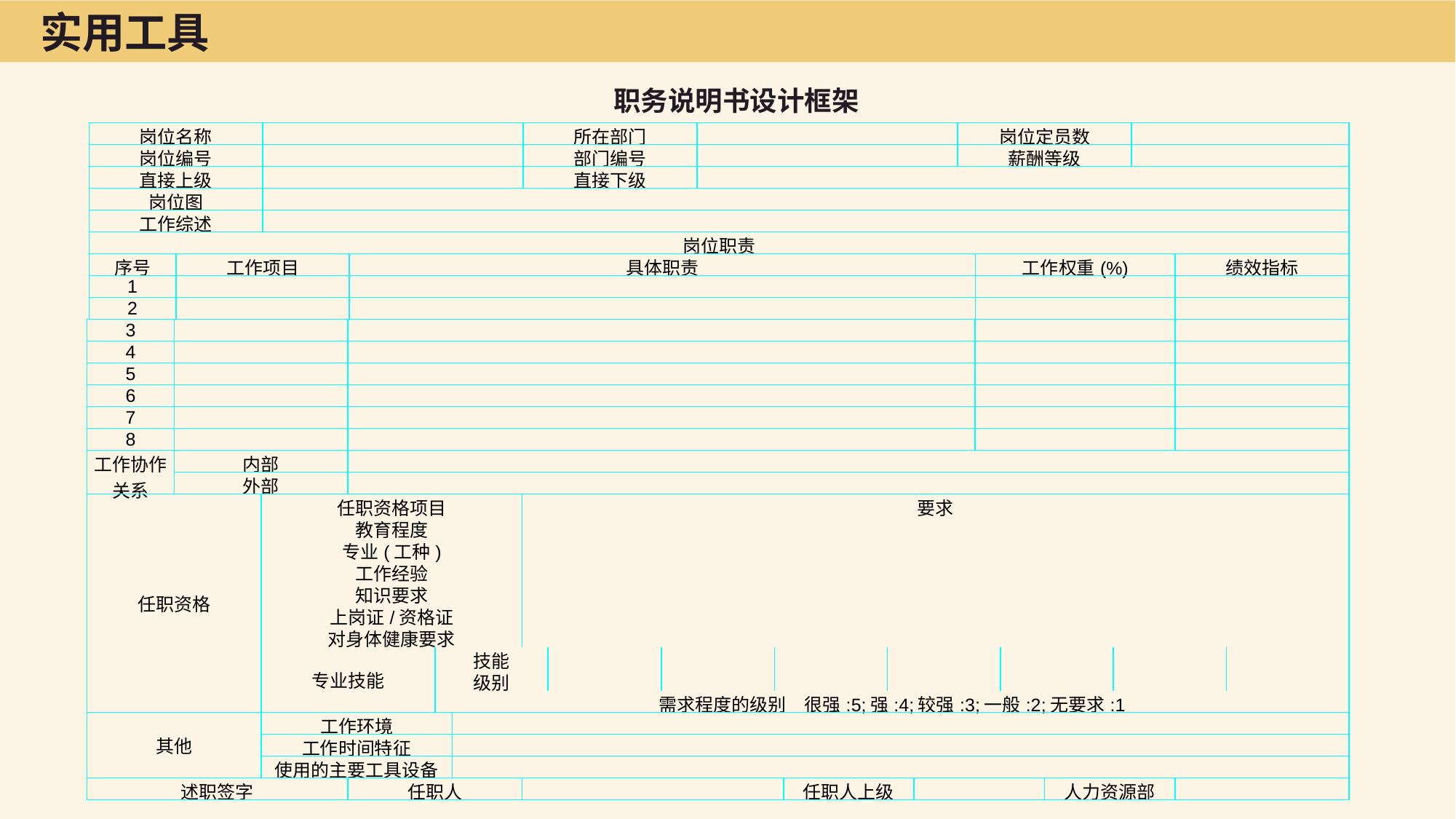

实用工具
职务说明书设计框架
| 岗位名称 |  |  |  | 所在部门 |  | 岗位定员数 |  |  |  |
| --- | --- | --- | --- | --- | --- | --- | --- | --- | --- |
| 岗位编号 |  |  |  | 部门编号 |  | 薪酬等级 |  |  |  |
| 直接上级 |  |  |  | 直接下级 |  |  |  |  |  |
| 岗位图 |  |  |  |  |  |  |  |  |  |
| 工作综述 |  |  |  |  |  |  |  |  |  |
| 岗位职责 |  |  |  |  |  |  |  |  |  |
| 序号 | 工作项目 |  | 具体职责 |  |  |  | 工作权重(%) |  | 绩效指标 |
| 1 |  |  |  |  |  |  |  |  |  |
| 2 |  |  |  |  |  |  |  |  |  |
| 3 |  |  |  |  |  |  |  |  |  |  |  |  |  |  |  |  |  |  |
| --- | --- | --- | --- | --- | --- | --- | --- | --- | --- | --- | --- | --- | --- | --- | --- | --- | --- | --- |
| 4 |  |  |  |  |  |  |  |  |  |  |  |  |  |  |  |  |  |  |
| 5 |  |  |  |  |  |  |  |  |  |  |  |  |  |  |  |  |  |  |
| 6 |  |  |  |  |  |  |  |  |  |  |  |  |  |  |  |  |  |  |
| 7 |  |  |  |  |  |  |  |  |  |  |  |  |  |  |  |  |  |  |
| 8 |  |  |  |  |  |  |  |  |  |  |  |  |  |  |  |  |  |  |
| 工作协作关系 | 内部 |  |  |  |  |  |  |  |  |  |  |  |  |  |  |  |  |  |
|  | 外部 |  |  |  |  |  |  |  |  |  |  |  |  |  |  |  |  |  |
| 任职资格 |  | 任职资格项目 |  |  |  | 要求 |  |  |  |  |  |  |  |  |  |  |  |  |
|  |  | 教育程度 |  |  |  |  |  |  |  |  |  |  |  |  |  |  |  |  |
|  |  | 专业(工种) |  |  |  |  |  |  |  |  |  |  |  |  |  |  |  |  |
|  |  | 工作经验 |  |  |  |  |  |  |  |  |  |  |  |  |  |  |  |  |
|  |  | 知识要求 |  |  |  |  |  |  |  |  |  |  |  |  |  |  |  |  |
|  |  | 上岗证/资格证 |  |  |  |  |  |  |  |  |  |  |  |  |  |  |  |  |
|  |  | 对身体健康要求 |  |  |  |  |  |  |  |  |  |  |  |  |  |  |  |  |
|  |  | 专业技能 |  | 技能 |  |  |  |  |  |  |  |  |  |  |  |  |  |  |
|  |  |  |  | 级别 |  |  |  |  |  |  |  |  |  |  |  |  |  |  |
|  |  |  |  | 需求程度的级别　很强:5;强:4;较强:3;一般:2;无要求:1 |  |  |  |  |  |  |  |  |  |  |  |  |  |  |
| 其他 |  | 工作环境 |  |  |  |  |  |  |  |  |  |  |  |  |  |  |  |  |
|  |  | 工作时间特征 |  |  |  |  |  |  |  |  |  |  |  |  |  |  |  |  |
|  |  | 使用的主要工具设备 |  |  |  |  |  |  |  |  |  |  |  |  |  |  |  |  |
| 述职签字 |  |  | 任职人 |  |  |  |  |  |  | 任职人上级 |  |  |  |  | 人力资源部 |  |  |  |